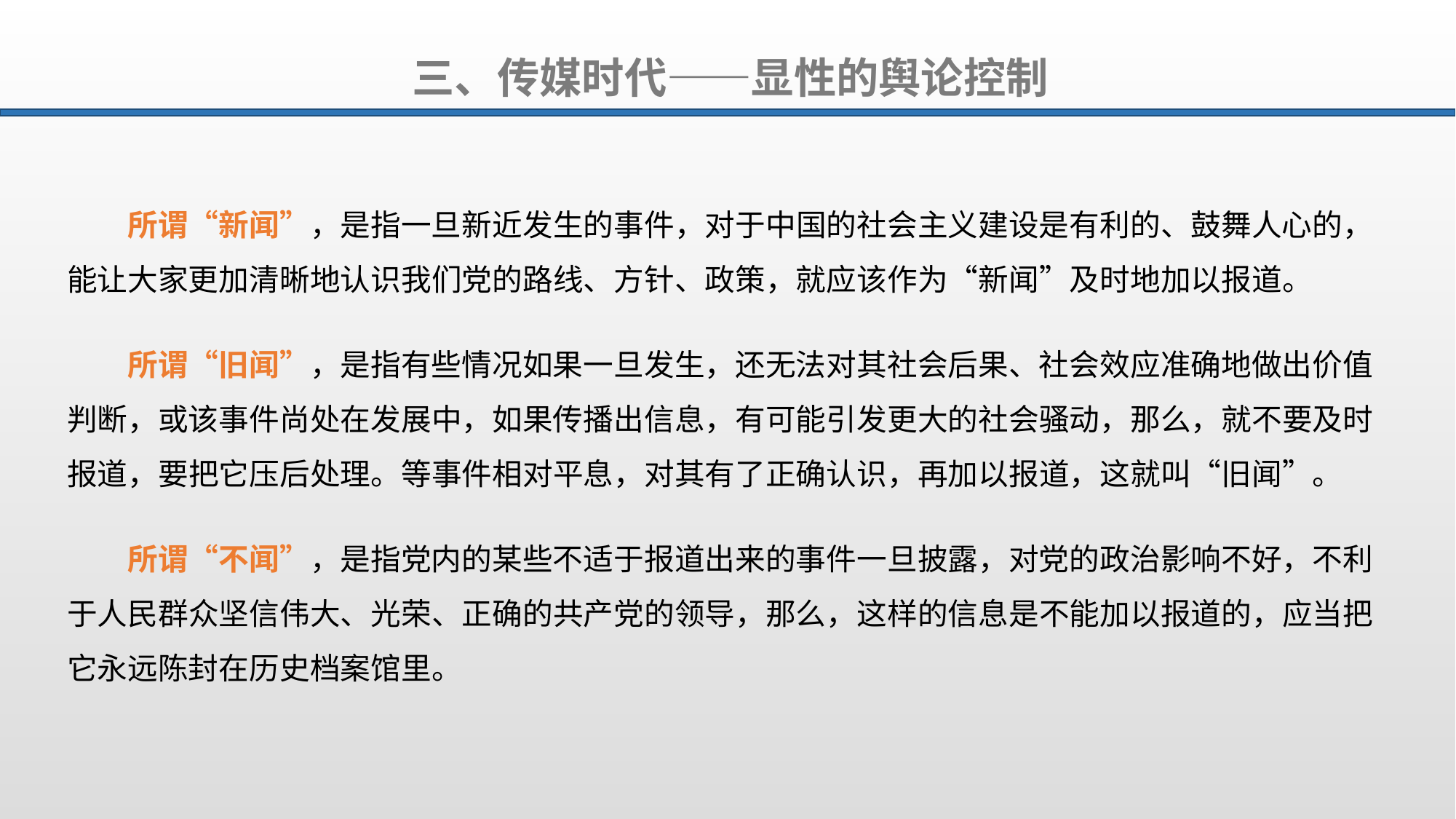

三、传媒时代——显性的舆论控制

所谓“新闻”，是指一旦新近发生的事件，对于中国的社会主义建设是有利的、鼓舞人心的，能让大家更加清晰地认识我们党的路线、方针、政策，就应该作为“新闻”及时地加以报道。
所谓“旧闻”，是指有些情况如果一旦发生，还无法对其社会后果、社会效应准确地做出价值判断，或该事件尚处在发展中，如果传播出信息，有可能引发更大的社会骚动，那么，就不要及时报道，要把它压后处理。等事件相对平息，对其有了正确认识，再加以报道，这就叫“旧闻”。
所谓“不闻”，是指党内的某些不适于报道出来的事件一旦披露，对党的政治影响不好，不利于人民群众坚信伟大、光荣、正确的共产党的领导，那么，这样的信息是不能加以报道的，应当把它永远陈封在历史档案馆里。